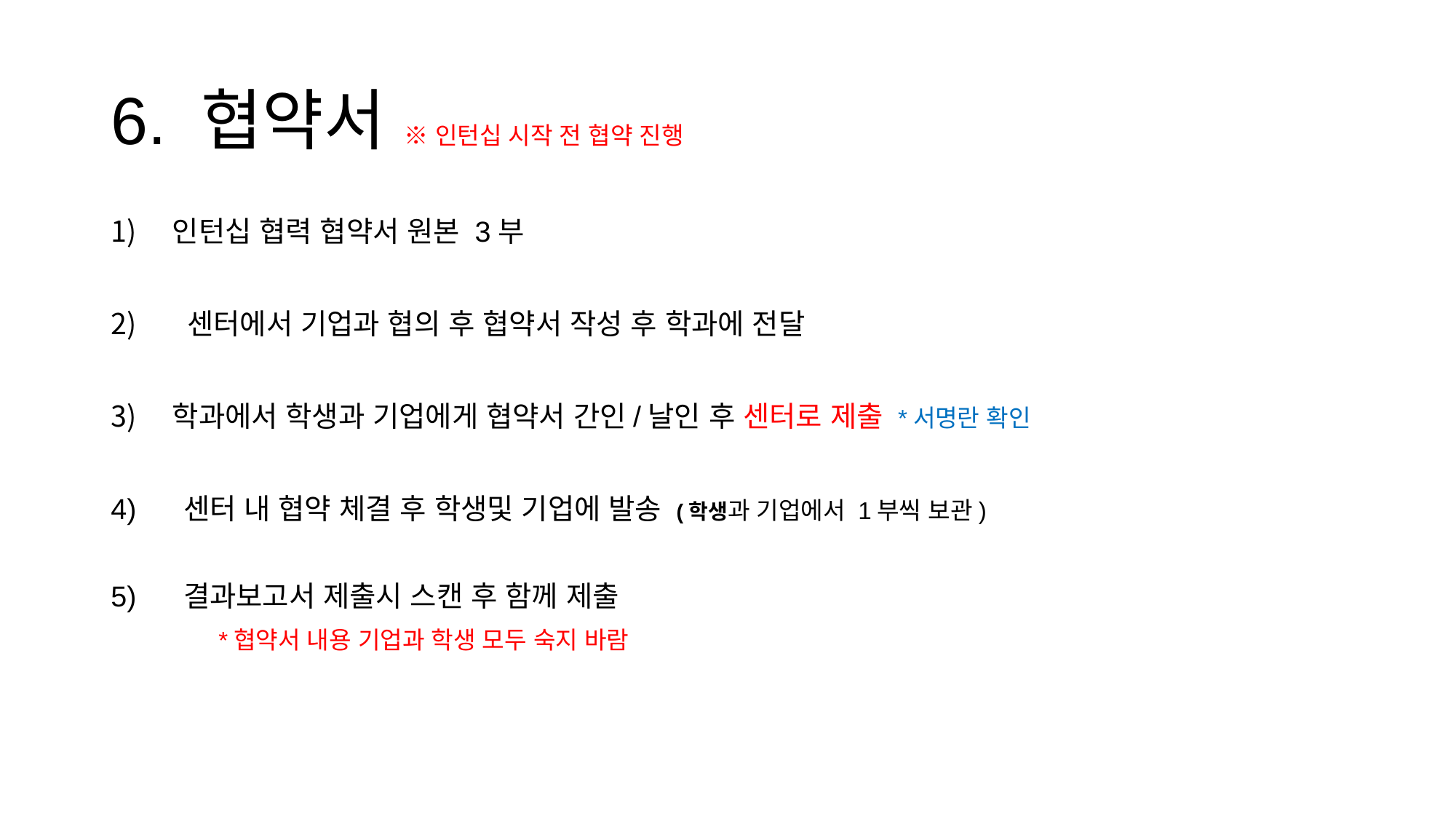

# 6. 협약서 ※ 인턴십 시작 전 협약 진행
인턴십 협력 협약서 원본 3부

 센터에서 기업과 협의 후 협약서 작성 후 학과에 전달

학과에서 학생과 기업에게 협약서 간인/날인 후 센터로 제출 *서명란 확인

4)     센터 내 협약 체결 후 학생및 기업에 발송 (학생과 기업에서 1부씩 보관)

5)     결과보고서 제출시 스캔 후 함께 제출
                *협약서 내용 기업과 학생 모두 숙지 바람